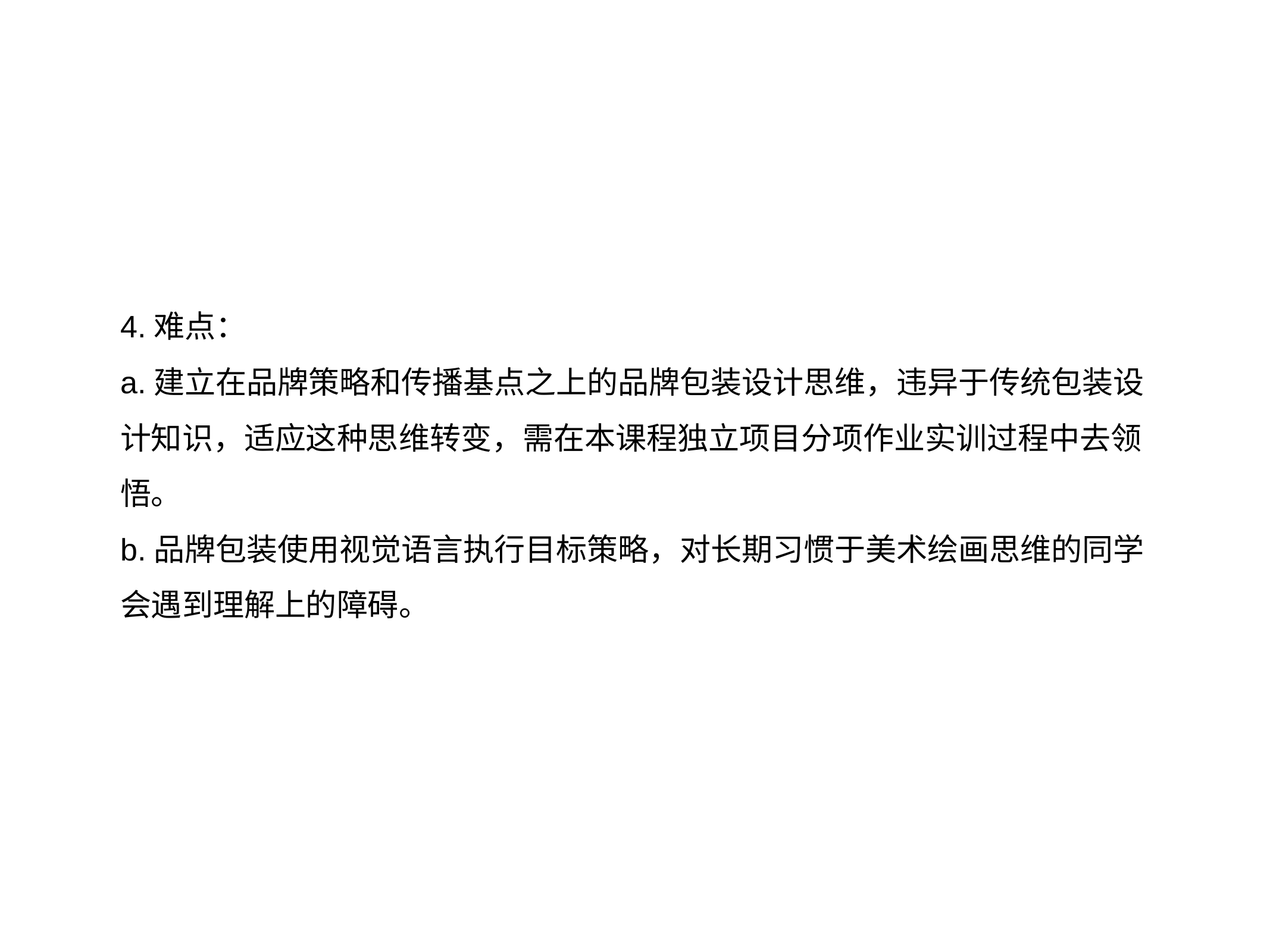

# 4.难点：
a.建立在品牌策略和传播基点之上的品牌包装设计思维，违异于传统包装设计知识，适应这种思维转变，需在本课程独立项目分项作业实训过程中去领悟。
b.品牌包装使用视觉语言执行目标策略，对长期习惯于美术绘画思维的同学会遇到理解上的障碍。